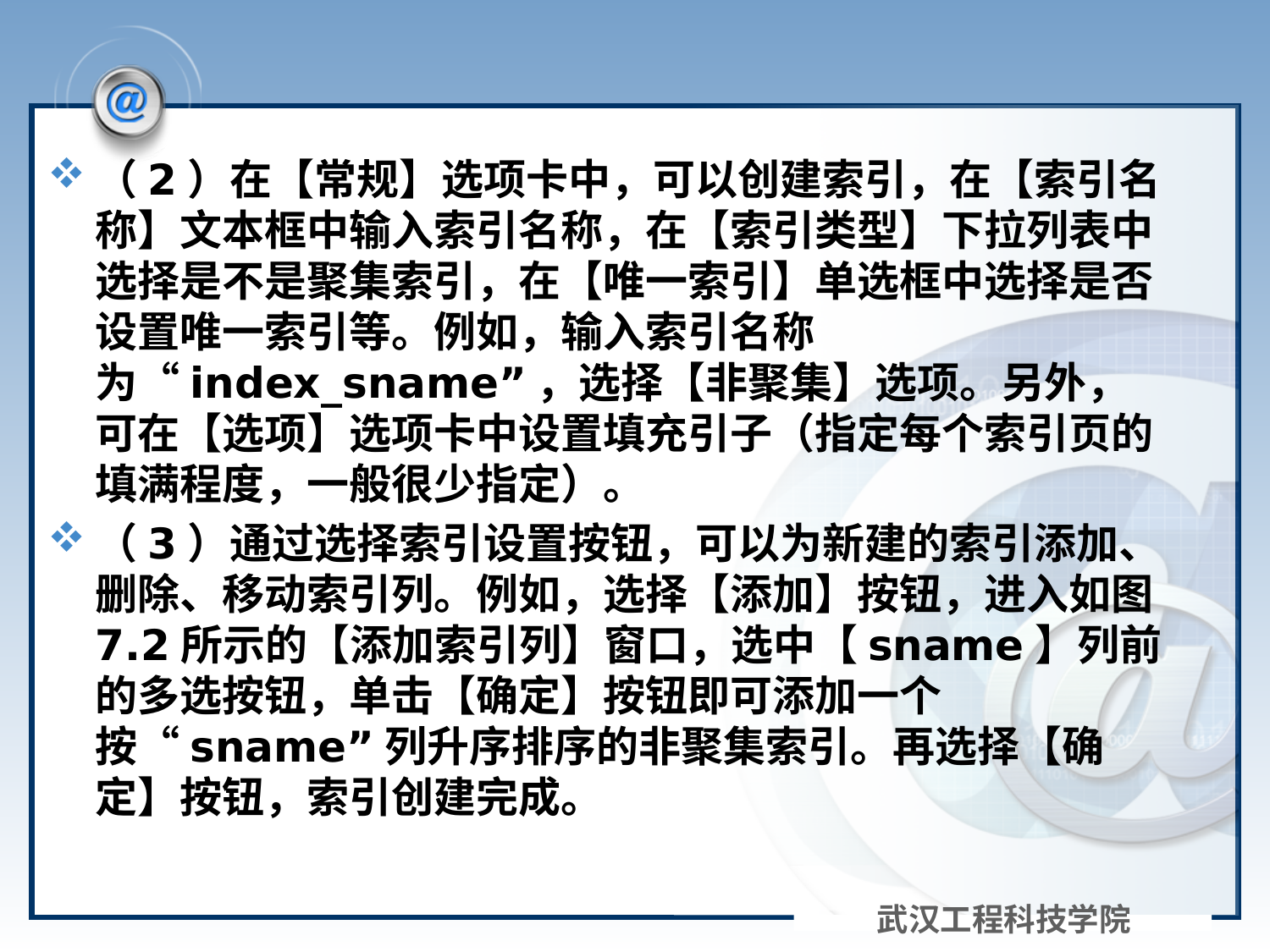

#
（2）在【常规】选项卡中，可以创建索引，在【索引名称】文本框中输入索引名称，在【索引类型】下拉列表中选择是不是聚集索引，在【唯一索引】单选框中选择是否设置唯一索引等。例如，输入索引名称为“index_sname”，选择【非聚集】选项。另外，可在【选项】选项卡中设置填充引子（指定每个索引页的填满程度，一般很少指定）。
（3）通过选择索引设置按钮，可以为新建的索引添加、删除、移动索引列。例如，选择【添加】按钮，进入如图7.2所示的【添加索引列】窗口，选中【sname】列前的多选按钮，单击【确定】按钮即可添加一个按“sname”列升序排序的非聚集索引。再选择【确定】按钮，索引创建完成。
武汉工程科技学院